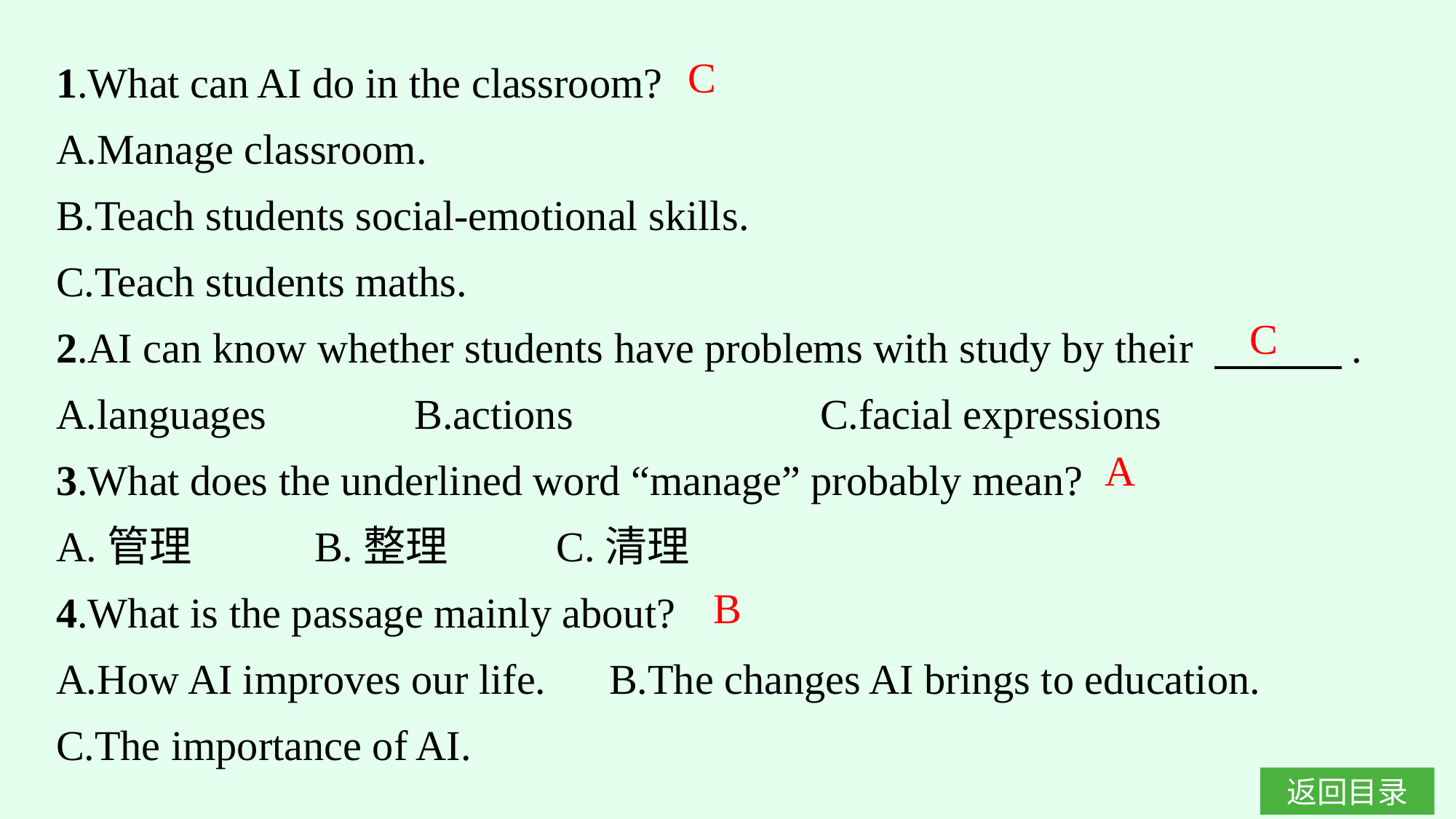

1.What can AI do in the classroom?
A.Manage classroom.
B.Teach students social-emotional skills.
C.Teach students maths.
2.AI can know whether students have problems with study by their 　　　.
A.languages　　　B.actions			C.facial expressions
3.What does the underlined word “manage” probably mean?
A.管理		B.整理	C.清理
4.What is the passage mainly about?
A.How AI improves our life.      B.The changes AI brings to education.
C.The importance of AI.
C
C
A
B